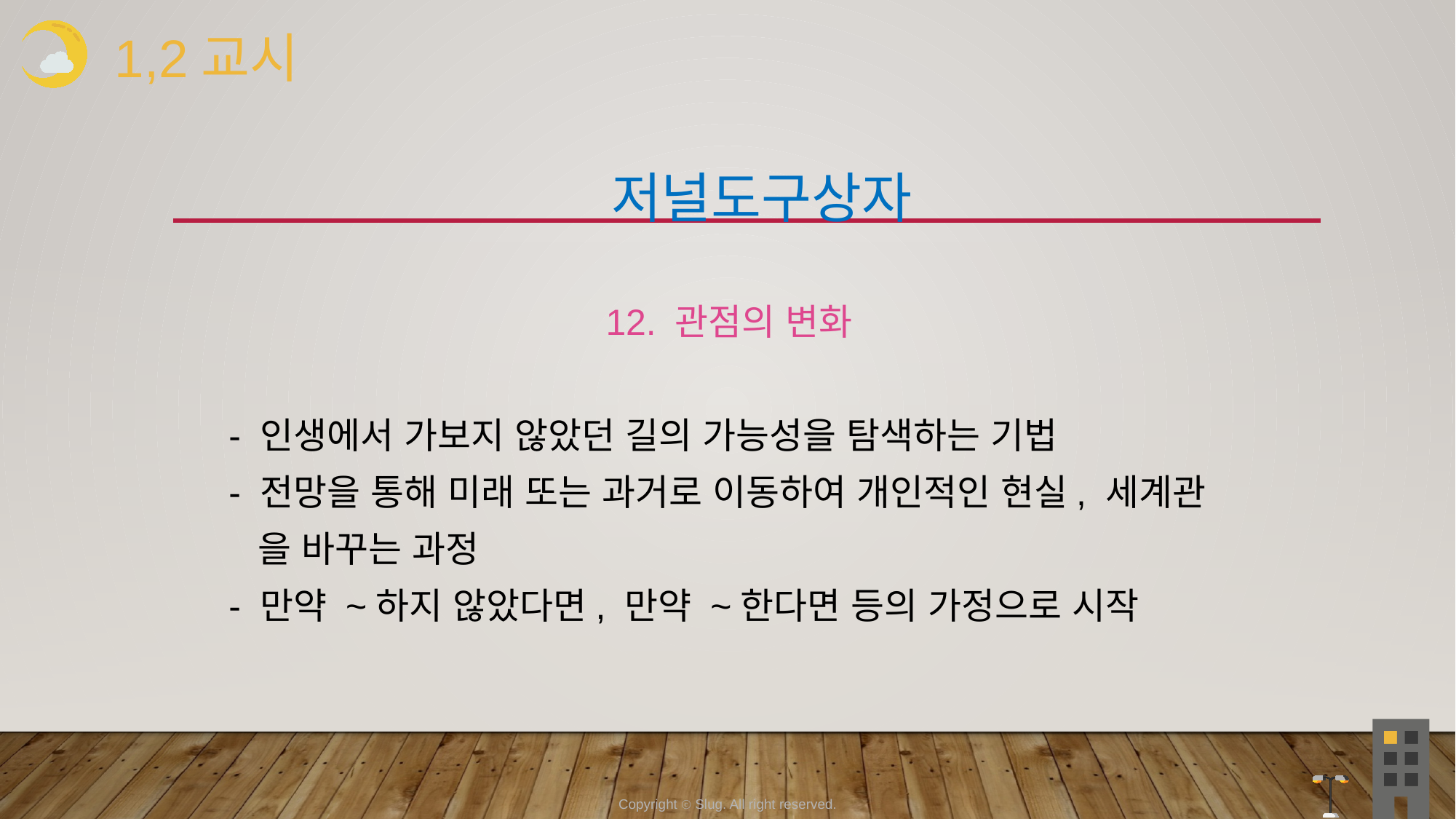

1,2교시

 저널도구상자

                                       12. 관점의 변화

  - 인생에서 가보지 않았던 길의 가능성을 탐색하는 기법
  - 전망을 통해 미래 또는 과거로 이동하여 개인적인 현실, 세계관
    을 바꾸는 과정
  - 만약 ~하지 않았다면, 만약 ~한다면 등의 가정으로 시작

Copyright ⓒ Slug. All right reserved.